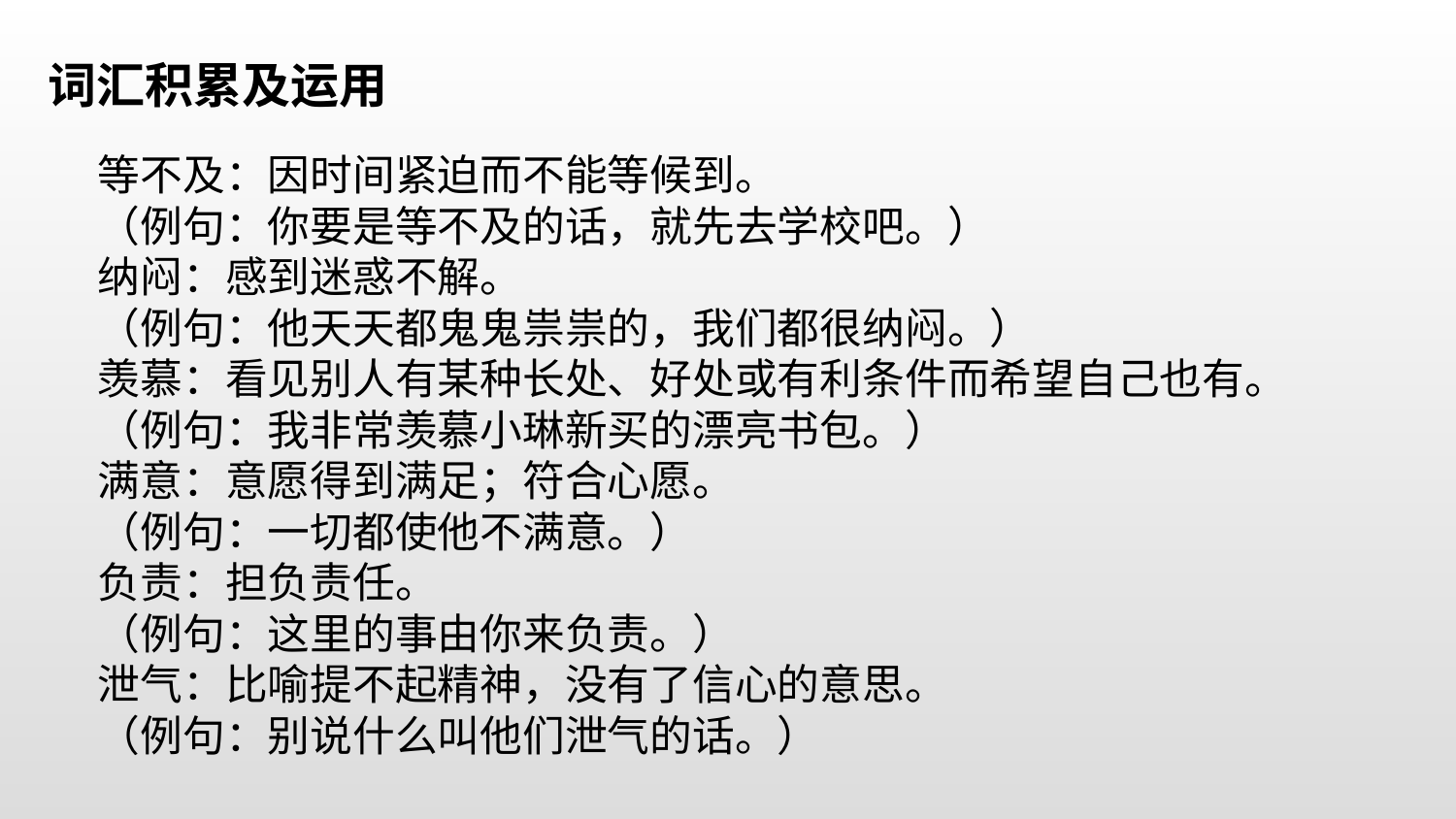

词汇积累及运用
等不及：因时间紧迫而不能等候到。
（例句：你要是等不及的话，就先去学校吧。）
纳闷：感到迷惑不解。
（例句：他天天都鬼鬼祟祟的，我们都很纳闷。）
羡慕：看见别人有某种长处、好处或有利条件而希望自己也有。
（例句：我非常羡慕小琳新买的漂亮书包。）
满意：意愿得到满足；符合心愿。
（例句：一切都使他不满意。）
负责：担负责任。
（例句：这里的事由你来负责。）
泄气：比喻提不起精神，没有了信心的意思。
（例句：别说什么叫他们泄气的话。）
|  |  |  |  |
| --- | --- | --- | --- |